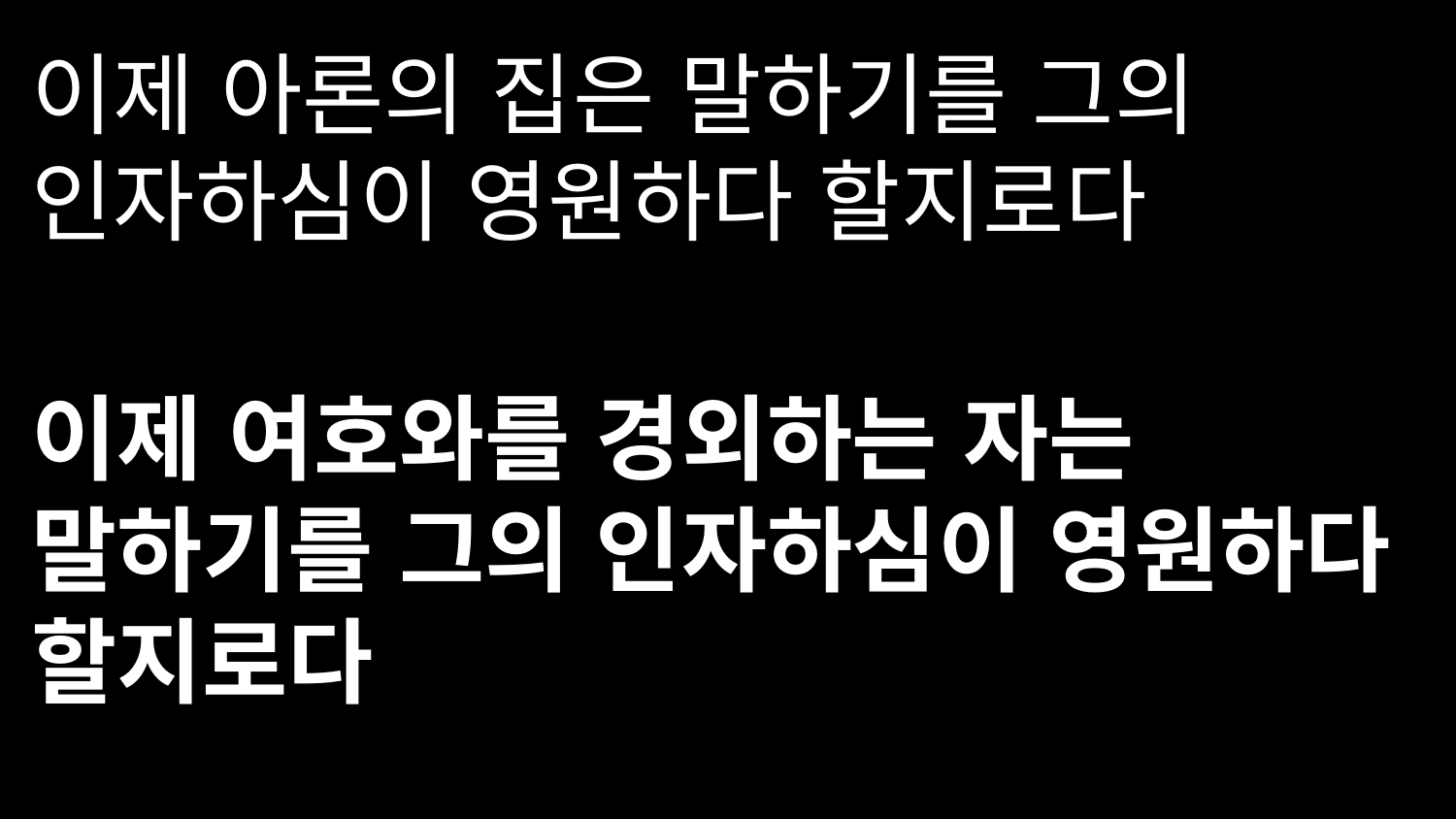

이제 아론의 집은 말하기를 그의 인자하심이 영원하다 할지로다
이제 여호와를 경외하는 자는 말하기를 그의 인자하심이 영원하다 할지로다